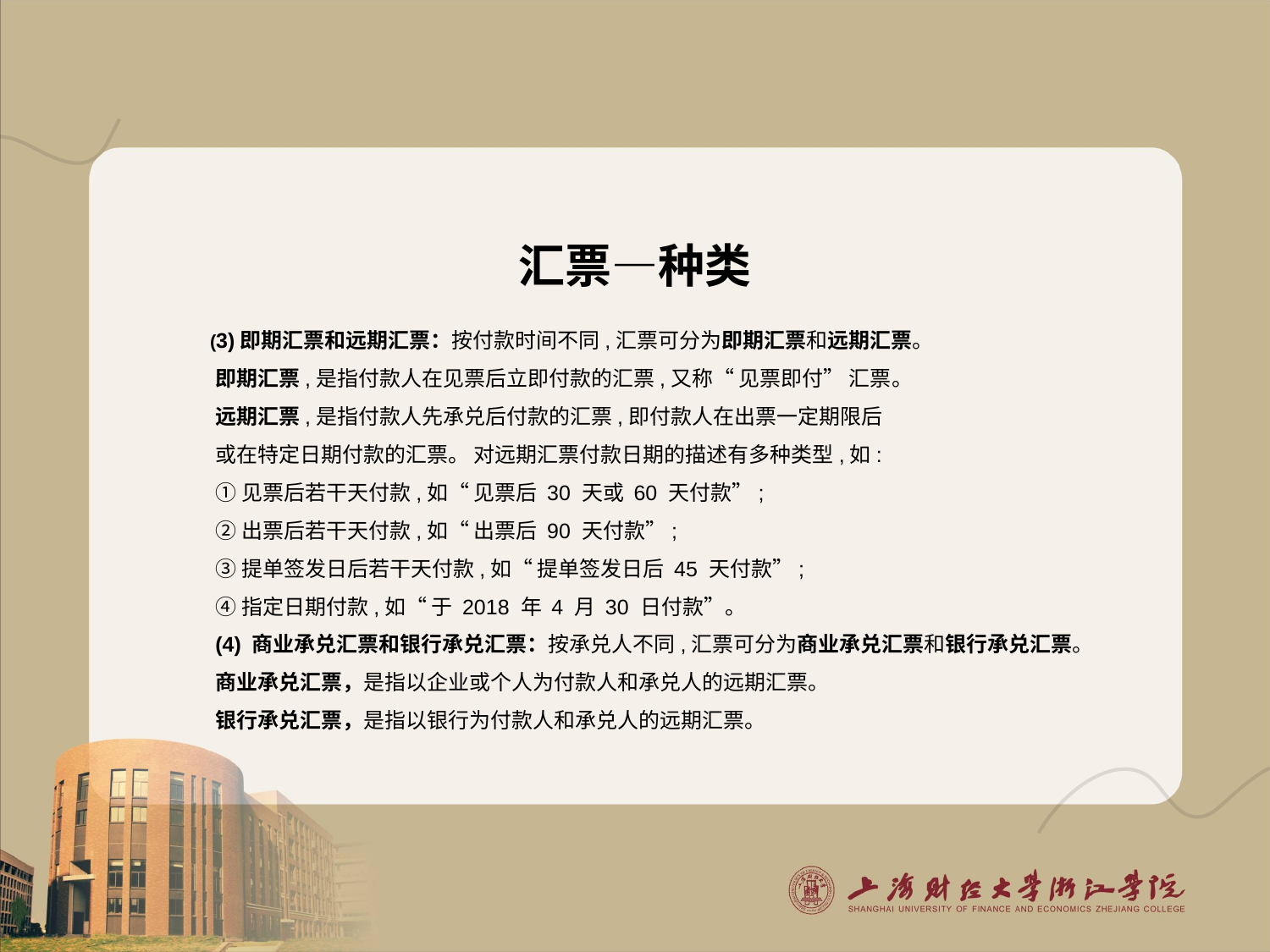

# 汇票—种类
(3)即期汇票和远期汇票：按付款时间不同,汇票可分为即期汇票和远期汇票。
即期汇票,是指付款人在见票后立即付款的汇票,又称“ 见票即付” 汇票。
远期汇票,是指付款人先承兑后付款的汇票,即付款人在出票一定期限后
或在特定日期付款的汇票。 对远期汇票付款日期的描述有多种类型,如:
①见票后若干天付款,如“ 见票后 30 天或 60 天付款”;
②出票后若干天付款,如“ 出票后 90 天付款”;
③提单签发日后若干天付款,如“ 提单签发日后 45 天付款”;
④指定日期付款,如“ 于 2018 年 4 月 30 日付款”。
(4) 商业承兑汇票和银行承兑汇票：按承兑人不同,汇票可分为商业承兑汇票和银行承兑汇票。
商业承兑汇票，是指以企业或个人为付款人和承兑人的远期汇票。
银行承兑汇票，是指以银行为付款人和承兑人的远期汇票。